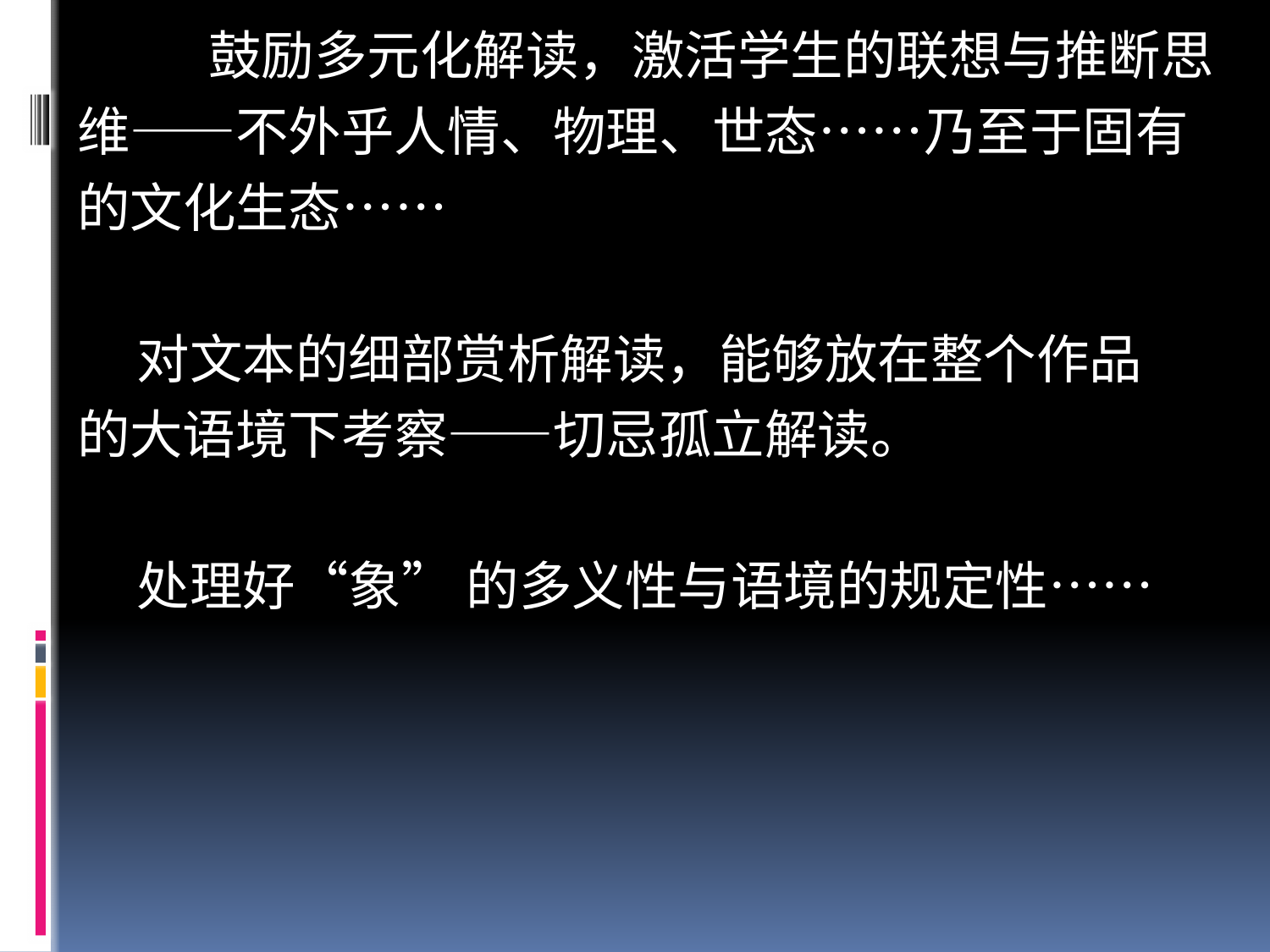

鼓励多元化解读，激活学生的联想与推断思
维——不外乎人情、物理、世态……乃至于固有
的文化生态……

    对文本的细部赏析解读，能够放在整个作品
的大语境下考察——切忌孤立解读。

    处理好“象” 的多义性与语境的规定性……